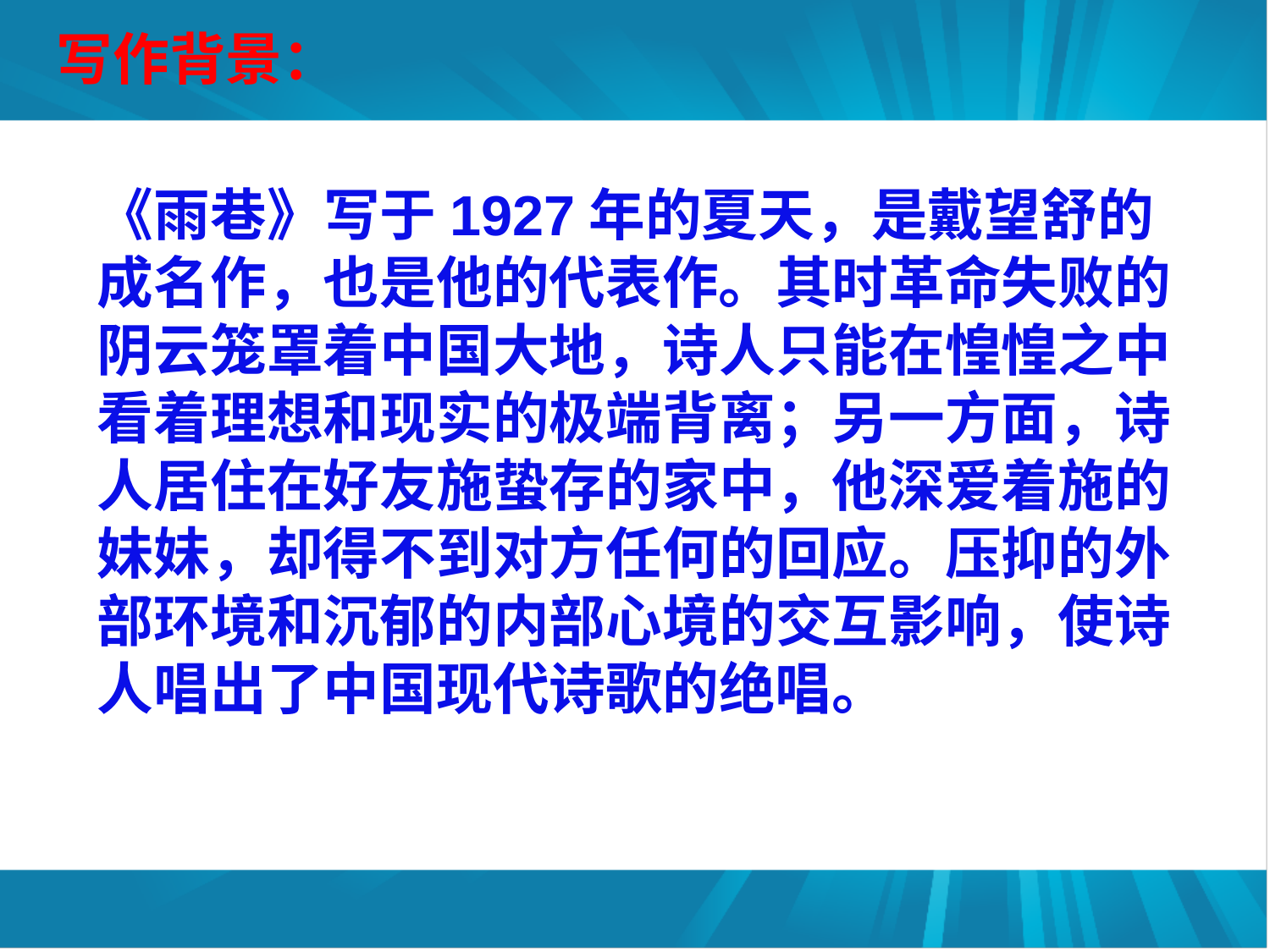

写作背景：
《雨巷》写于1927年的夏天，是戴望舒的成名作，也是他的代表作。其时革命失败的阴云笼罩着中国大地，诗人只能在惶惶之中看着理想和现实的极端背离；另一方面，诗人居住在好友施蛰存的家中，他深爱着施的妹妹，却得不到对方任何的回应。压抑的外部环境和沉郁的内部心境的交互影响，使诗人唱出了中国现代诗歌的绝唱。